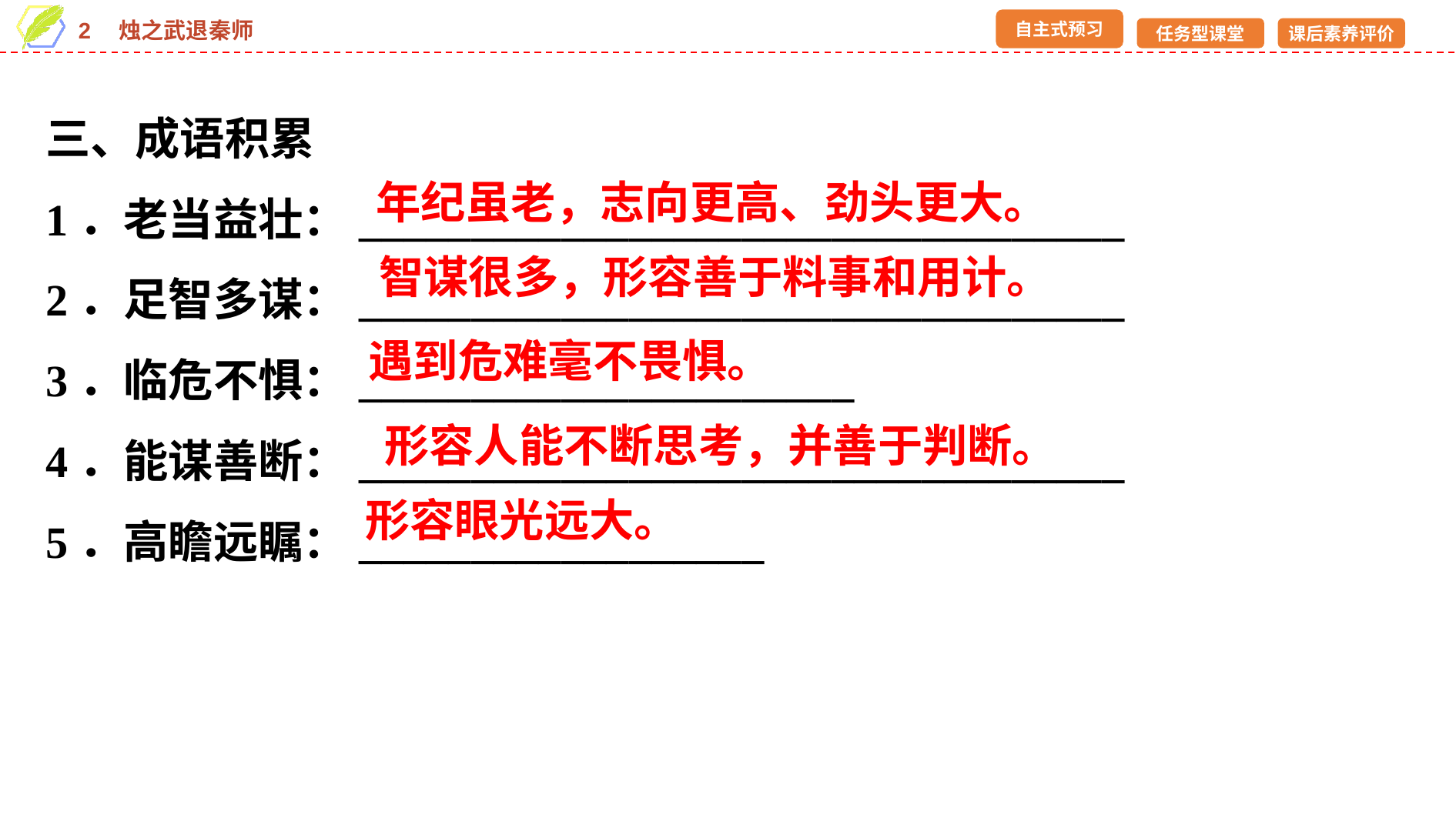

三、成语积累
1．老当益壮：__________________________________
2．足智多谋：__________________________________
3．临危不惧：______________________
4．能谋善断：__________________________________
5．高瞻远瞩：__________________
年纪虽老，志向更高、劲头更大。
智谋很多，形容善于料事和用计。
遇到危难毫不畏惧。
形容人能不断思考，并善于判断。
形容眼光远大。